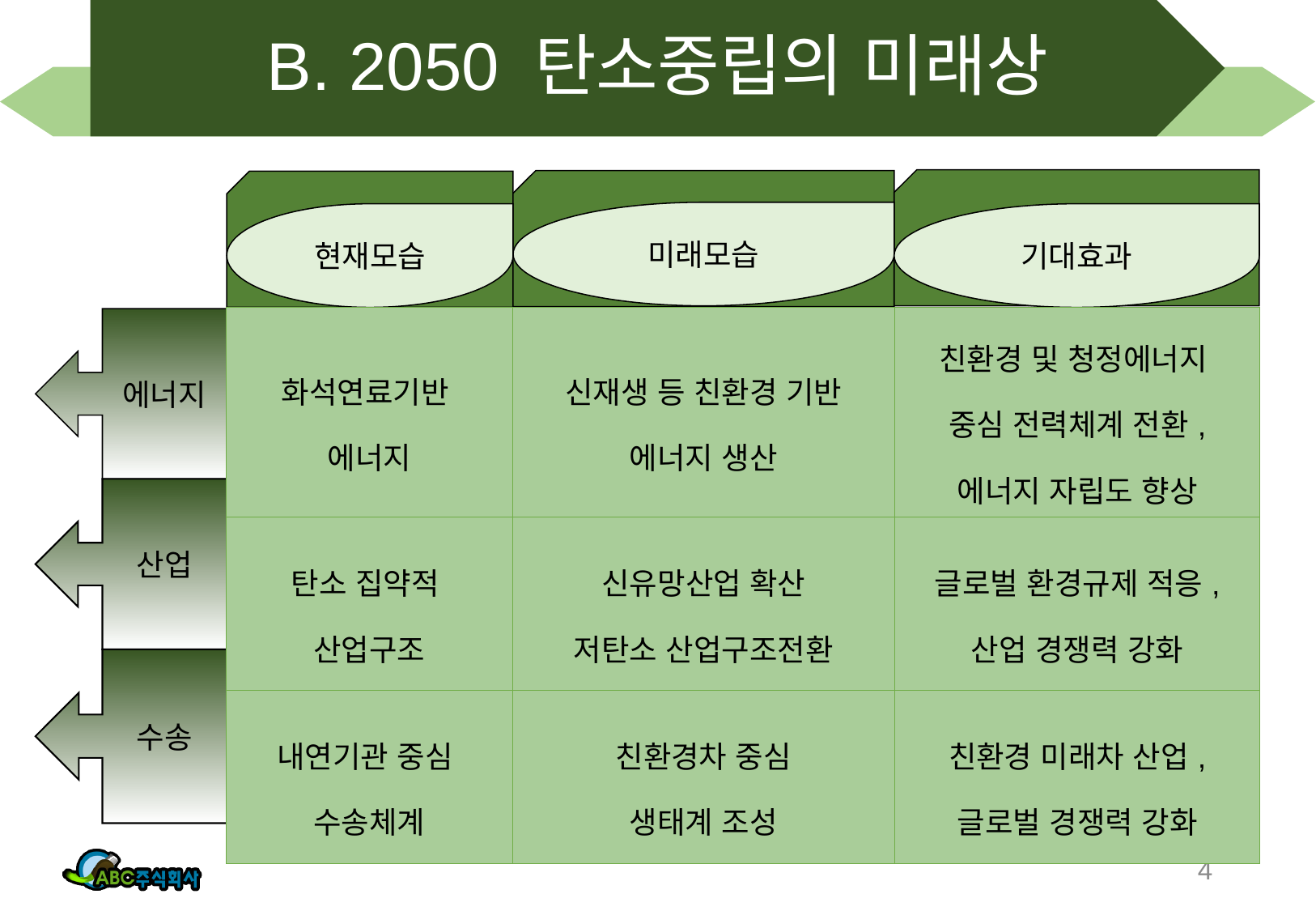

# B. 2050 탄소중립의 미래상

미래모습
현재모습
기대효과
| 화석연료기반 에너지 | 신재생 등 친환경 기반 에너지 생산 | 친환경 및 청정에너지 중심 전력체계 전환, 에너지 자립도 향상 |
| --- | --- | --- |
| 탄소 집약적 산업구조 | 신유망산업 확산 저탄소 산업구조전환 | 글로벌 환경규제 적응, 산업 경쟁력 강화 |
| 내연기관 중심 수송체계 | 친환경차 중심 생태계 조성 | 친환경 미래차 산업, 글로벌 경쟁력 강화 |
에너지
산업
수송
4